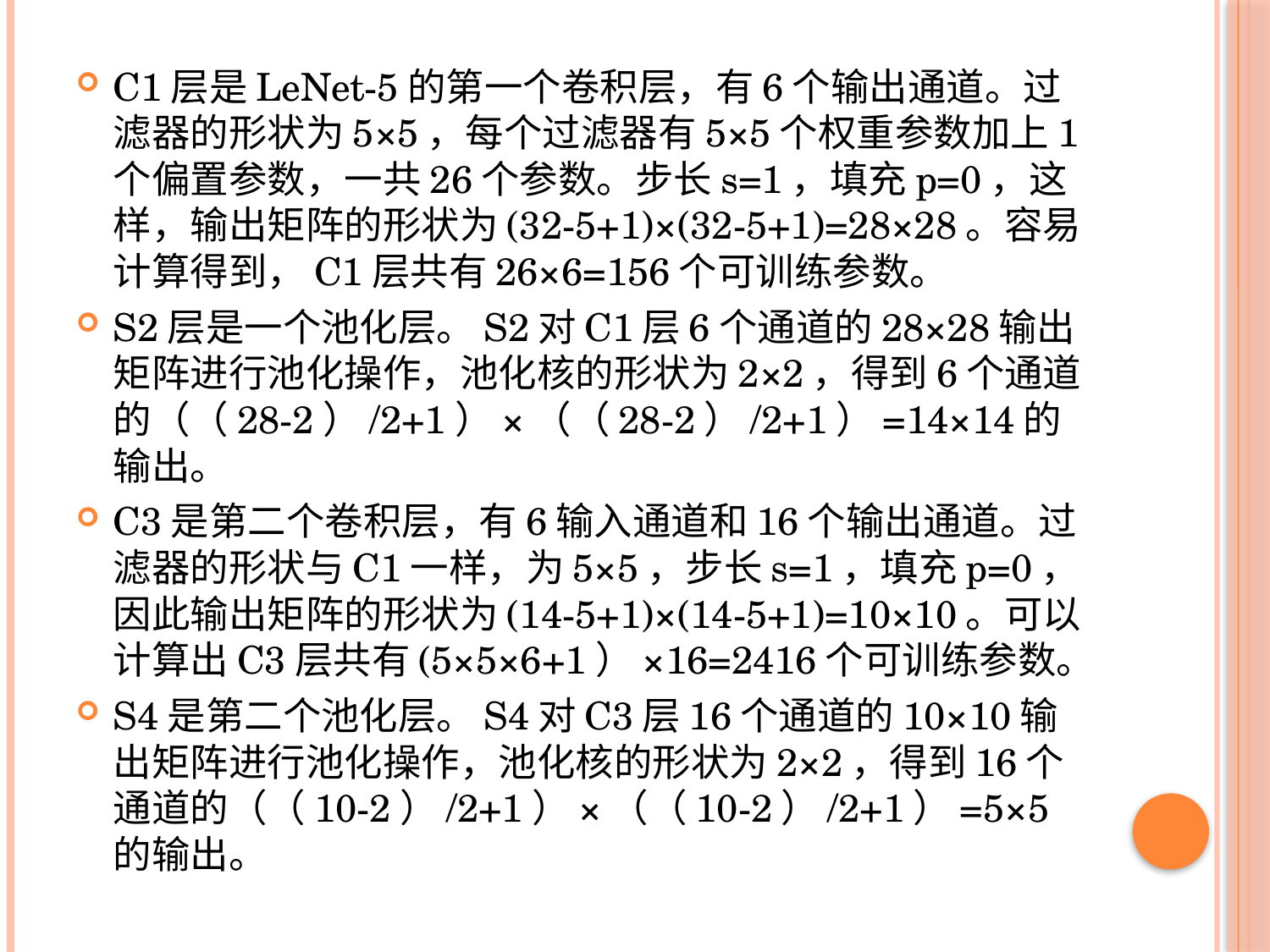

C1层是LeNet-5的第一个卷积层，有6个输出通道。过滤器的形状为5×5，每个过滤器有5×5个权重参数加上1个偏置参数，一共26个参数。步长s=1，填充p=0，这样，输出矩阵的形状为(32-5+1)×(32-5+1)=28×28。容易计算得到，C1层共有26×6=156个可训练参数。
S2层是一个池化层。S2对C1层6个通道的28×28输出矩阵进行池化操作，池化核的形状为2×2，得到6个通道的（（28-2）/2+1）×（（28-2）/2+1）=14×14的输出。
C3是第二个卷积层，有6输入通道和16个输出通道。过滤器的形状与C1一样，为5×5，步长s=1，填充p=0，因此输出矩阵的形状为(14-5+1)×(14-5+1)=10×10。可以计算出C3层共有(5×5×6+1）×16=2416个可训练参数。
S4是第二个池化层。S4对C3层16个通道的10×10输出矩阵进行池化操作，池化核的形状为2×2，得到16个通道的（（10-2）/2+1）×（（10-2）/2+1）=5×5的输出。